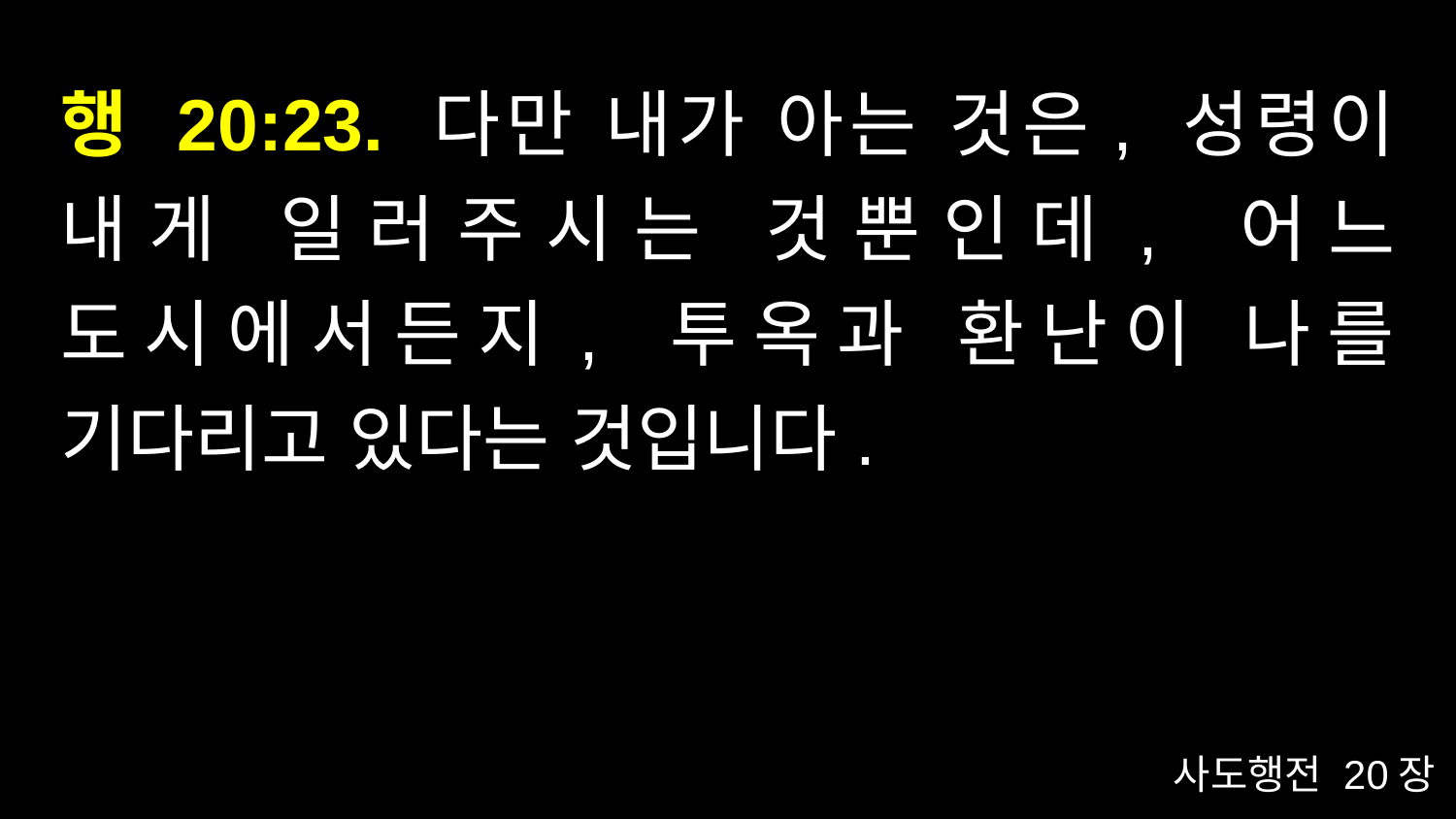

# 행 20:23. 다만 내가 아는 것은, 성령이 내게 일러주시는 것뿐인데, 어느 도시에서든지, 투옥과 환난이 나를 기다리고 있다는 것입니다.
사도행전 20장